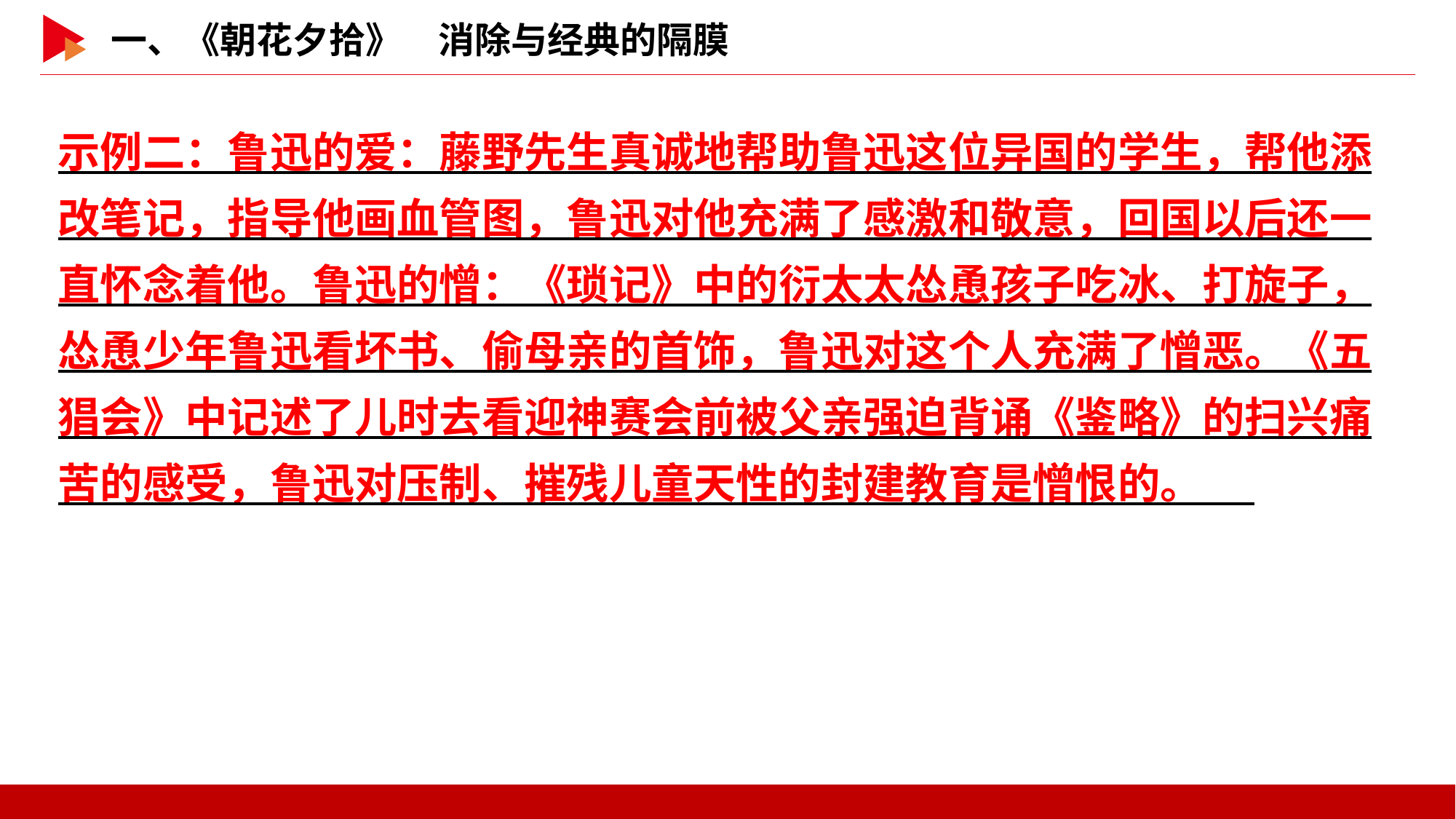

示例二：鲁迅的爱：藤野先生真诚地帮助鲁迅这位异国的学生，帮他添改笔记，指导他画血管图，鲁迅对他充满了感激和敬意，回国以后还一直怀念着他。鲁迅的憎：《琐记》中的衍太太怂恿孩子吃冰、打旋子，怂恿少年鲁迅看坏书、偷母亲的首饰，鲁迅对这个人充满了憎恶。《五猖会》中记述了儿时去看迎神赛会前被父亲强迫背诵《鉴略》的扫兴痛苦的感受，鲁迅对压制、摧残儿童天性的封建教育是憎恨的。